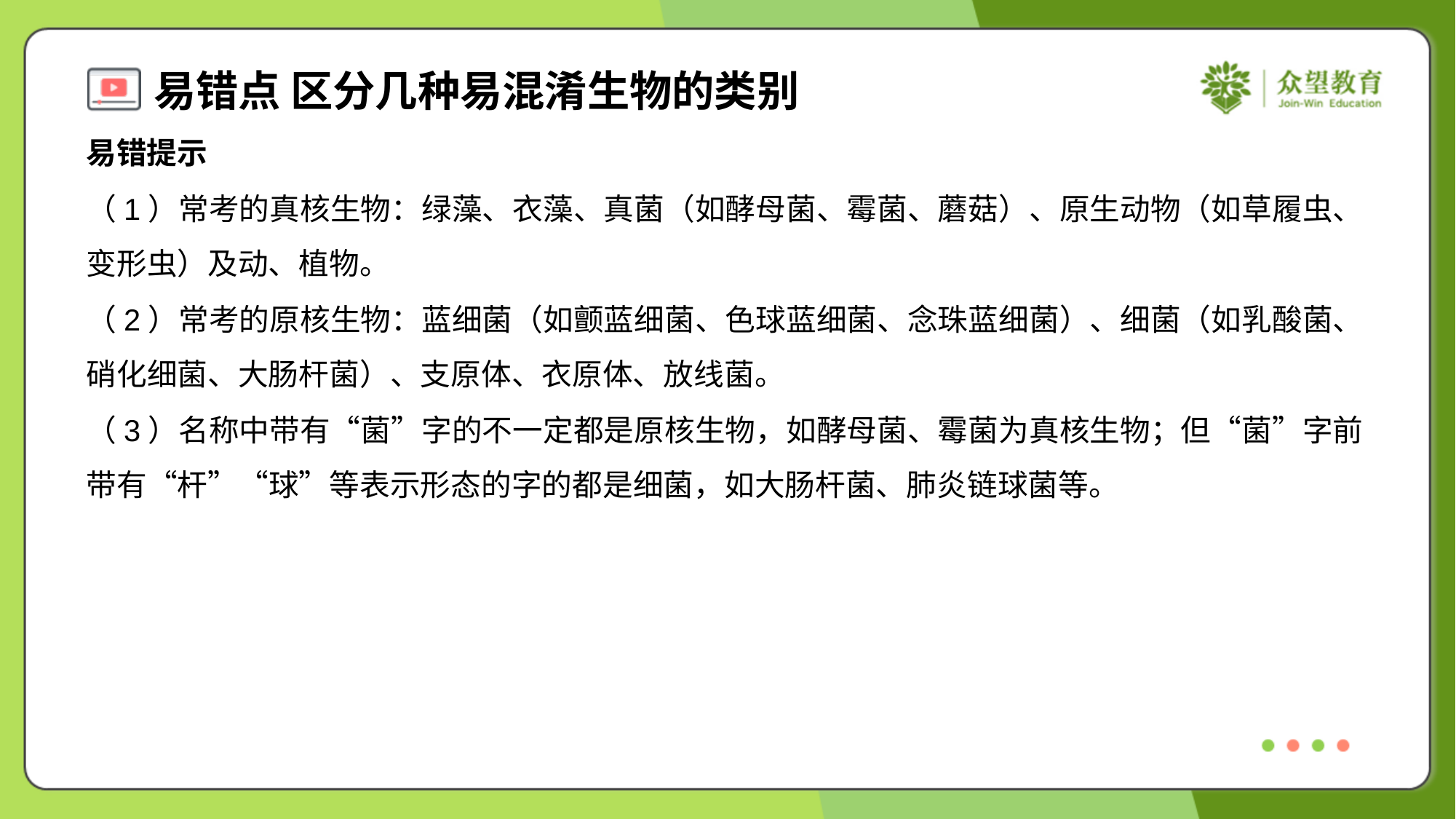

易错提示
（1）常考的真核生物：绿藻、衣藻、真菌（如酵母菌、霉菌、蘑菇）、原生动物（如草履虫、
变形虫）及动、植物。
（2）常考的原核生物：蓝细菌（如颤蓝细菌、色球蓝细菌、念珠蓝细菌）、细菌（如乳酸菌、
硝化细菌、大肠杆菌）、支原体、衣原体、放线菌。
（3）名称中带有“菌”字的不一定都是原核生物，如酵母菌、霉菌为真核生物；但“菌”字前
带有“杆”“球”等表示形态的字的都是细菌，如大肠杆菌、肺炎链球菌等。